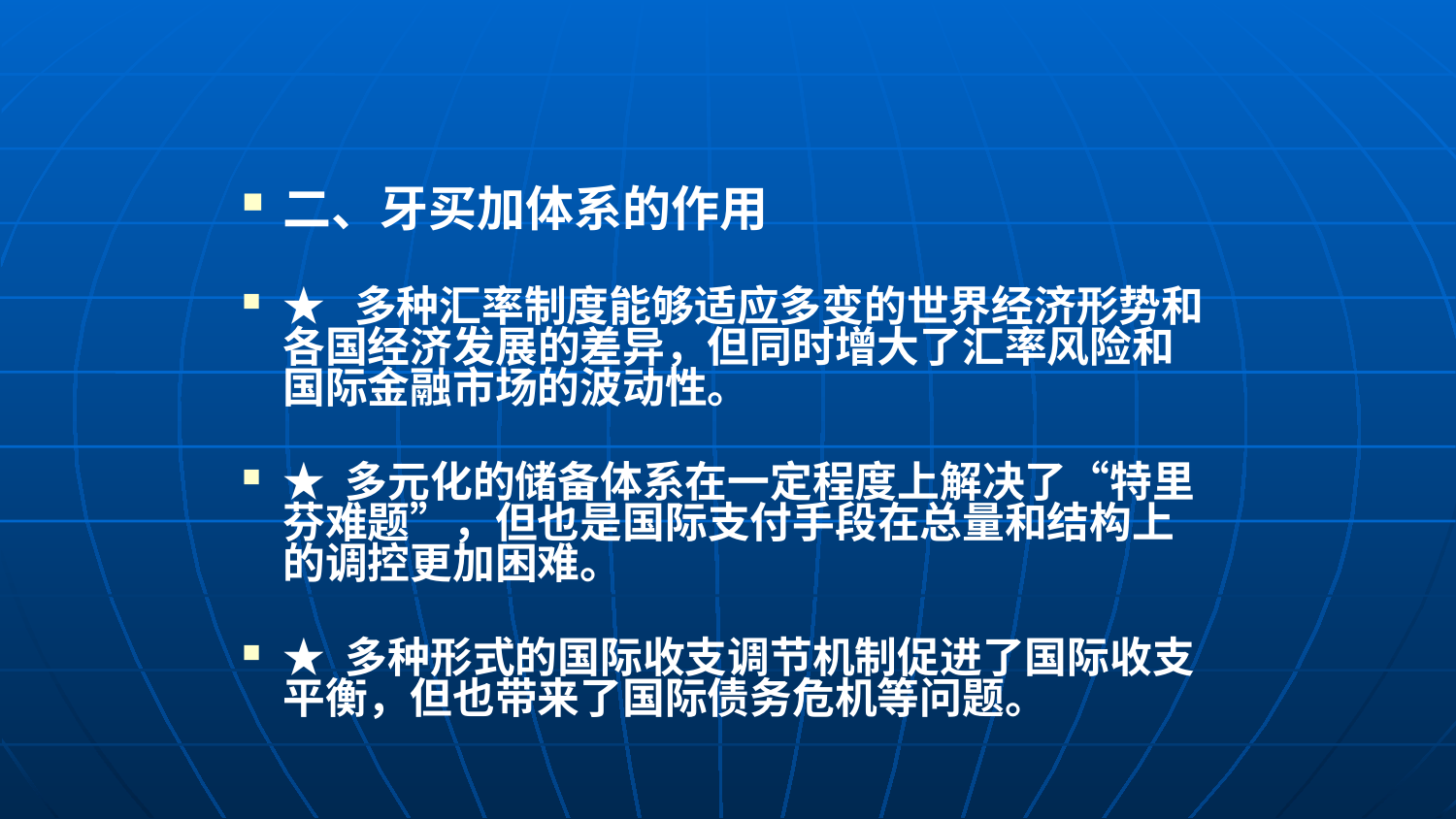

#
二、牙买加体系的作用

★  多种汇率制度能够适应多变的世界经济形势和各国经济发展的差异，但同时增大了汇率风险和国际金融市场的波动性。

★ 多元化的储备体系在一定程度上解决了“特里芬难题”，但也是国际支付手段在总量和结构上的调控更加困难。

★ 多种形式的国际收支调节机制促进了国际收支平衡，但也带来了国际债务危机等问题。